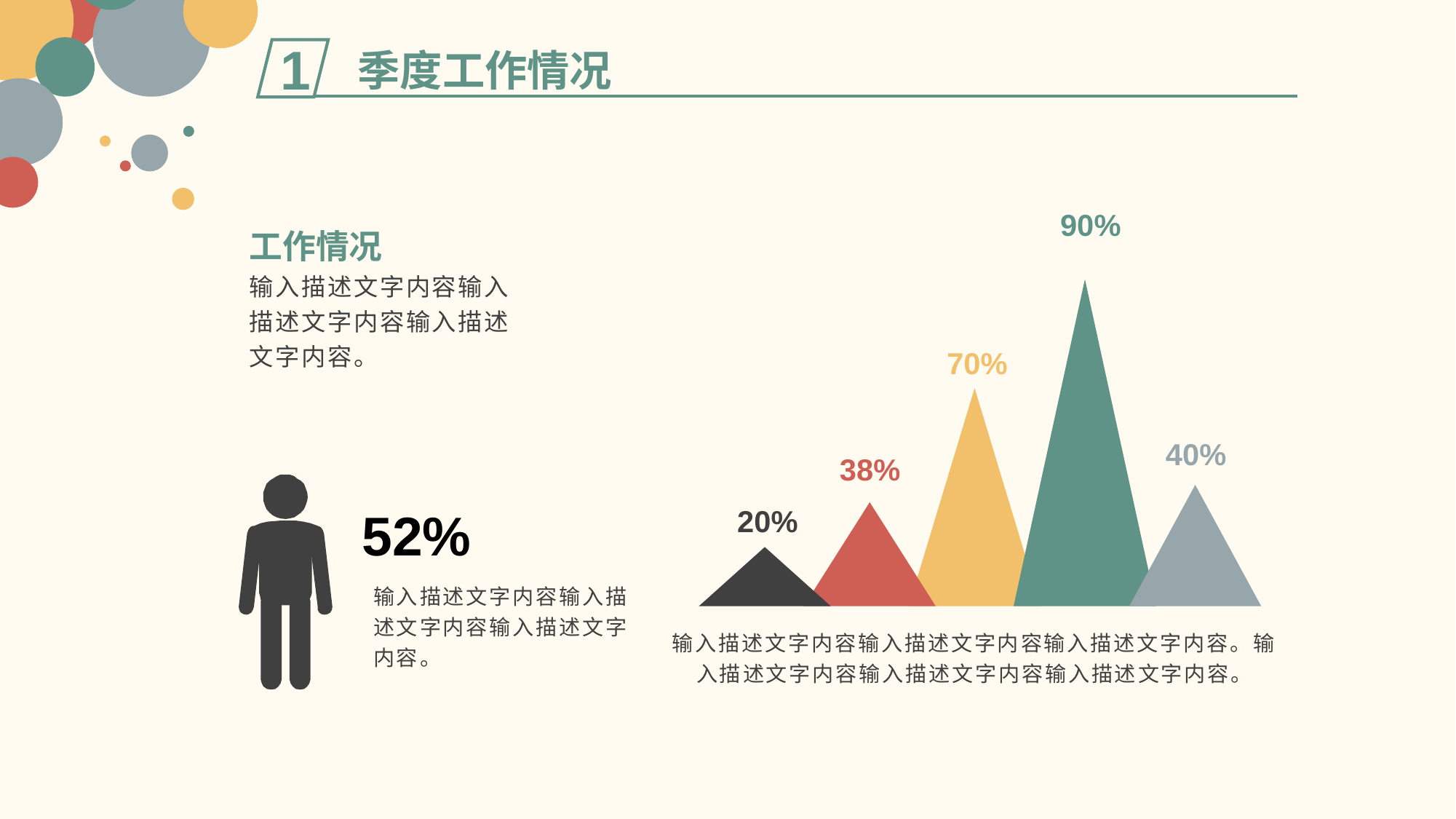

季度工作情况
1
90%
工作情况
输入描述文字内容输入描述文字内容输入描述文字内容。

70%

40%
38%

52%
20%

输入描述文字内容输入描述文字内容输入描述文字内容。
输入描述文字内容输入描述文字内容输入描述文字内容。输入描述文字内容输入描述文字内容输入描述文字内容。